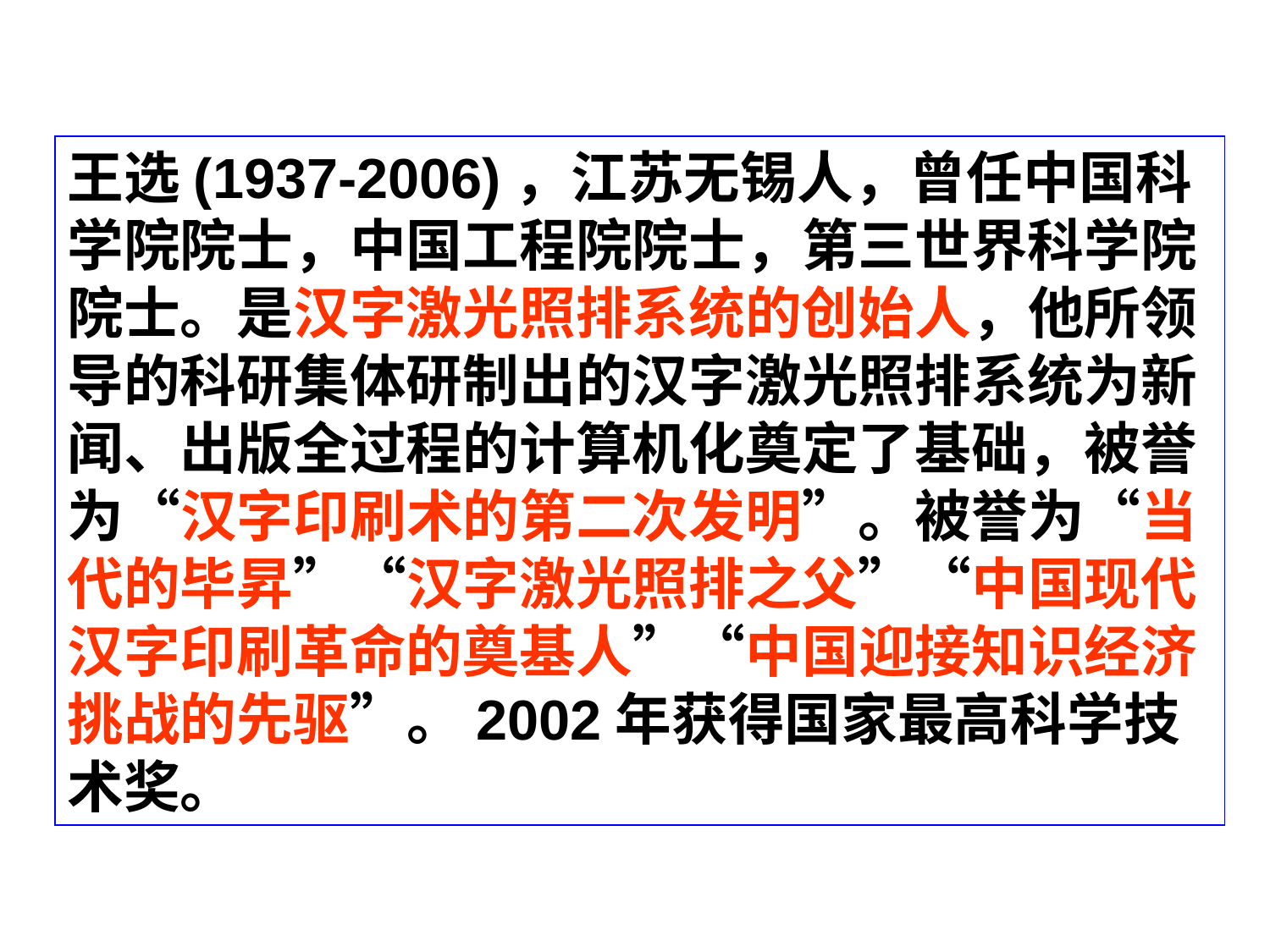

王选(1937-2006)，江苏无锡人，曾任中国科学院院士，中国工程院院士，第三世界科学院院士。是汉字激光照排系统的创始人，他所领导的科研集体研制出的汉字激光照排系统为新闻、出版全过程的计算机化奠定了基础，被誉为“汉字印刷术的第二次发明”。被誉为“当代的毕昇”“汉字激光照排之父”“中国现代汉字印刷革命的奠基人”“中国迎接知识经济挑战的先驱”。2002年获得国家最高科学技术奖。